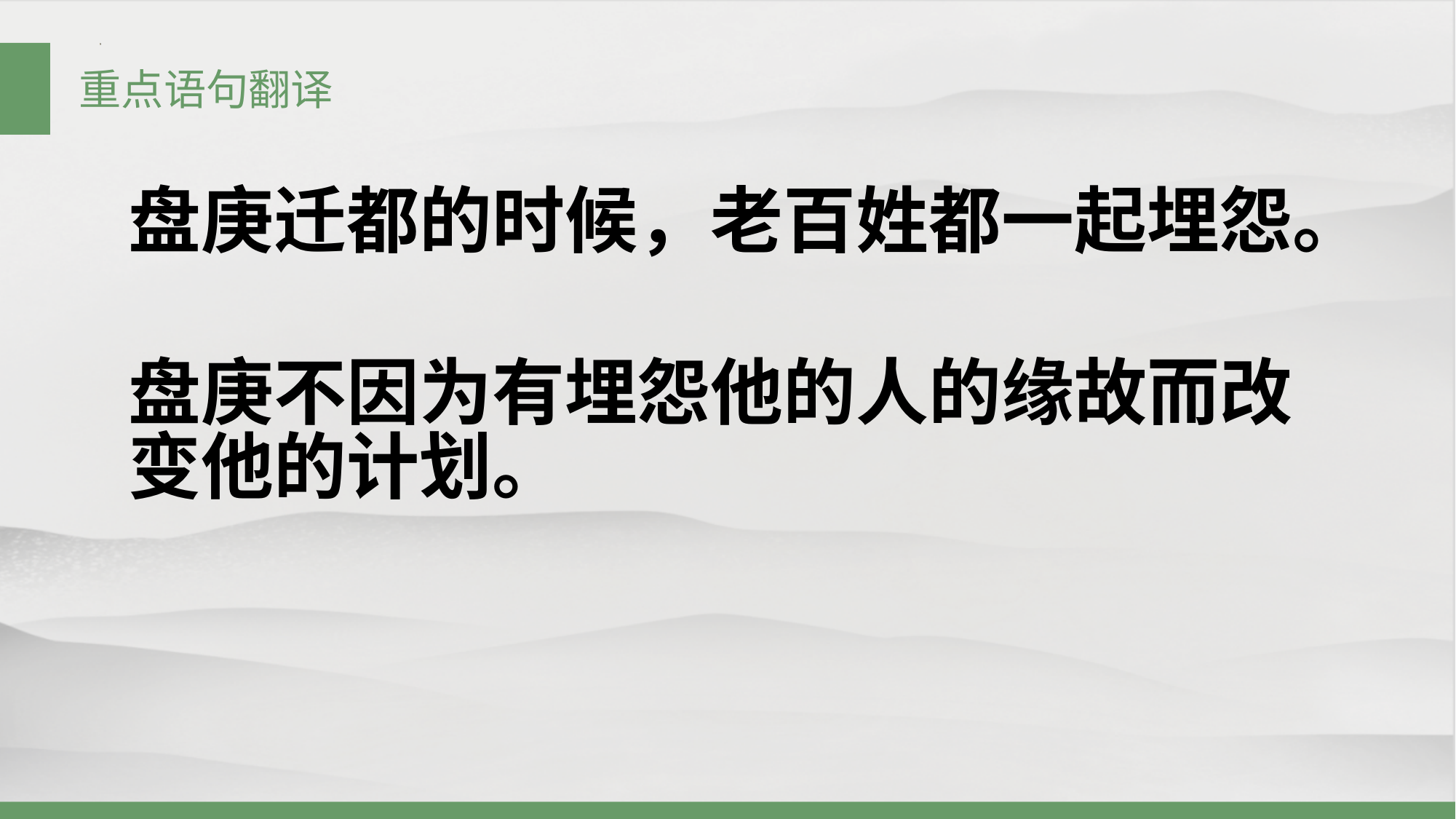

重点语句翻译
盘庚迁都的时候，老百姓都一起埋怨。
盘庚不因为有埋怨他的人的缘故而改变他的计划。